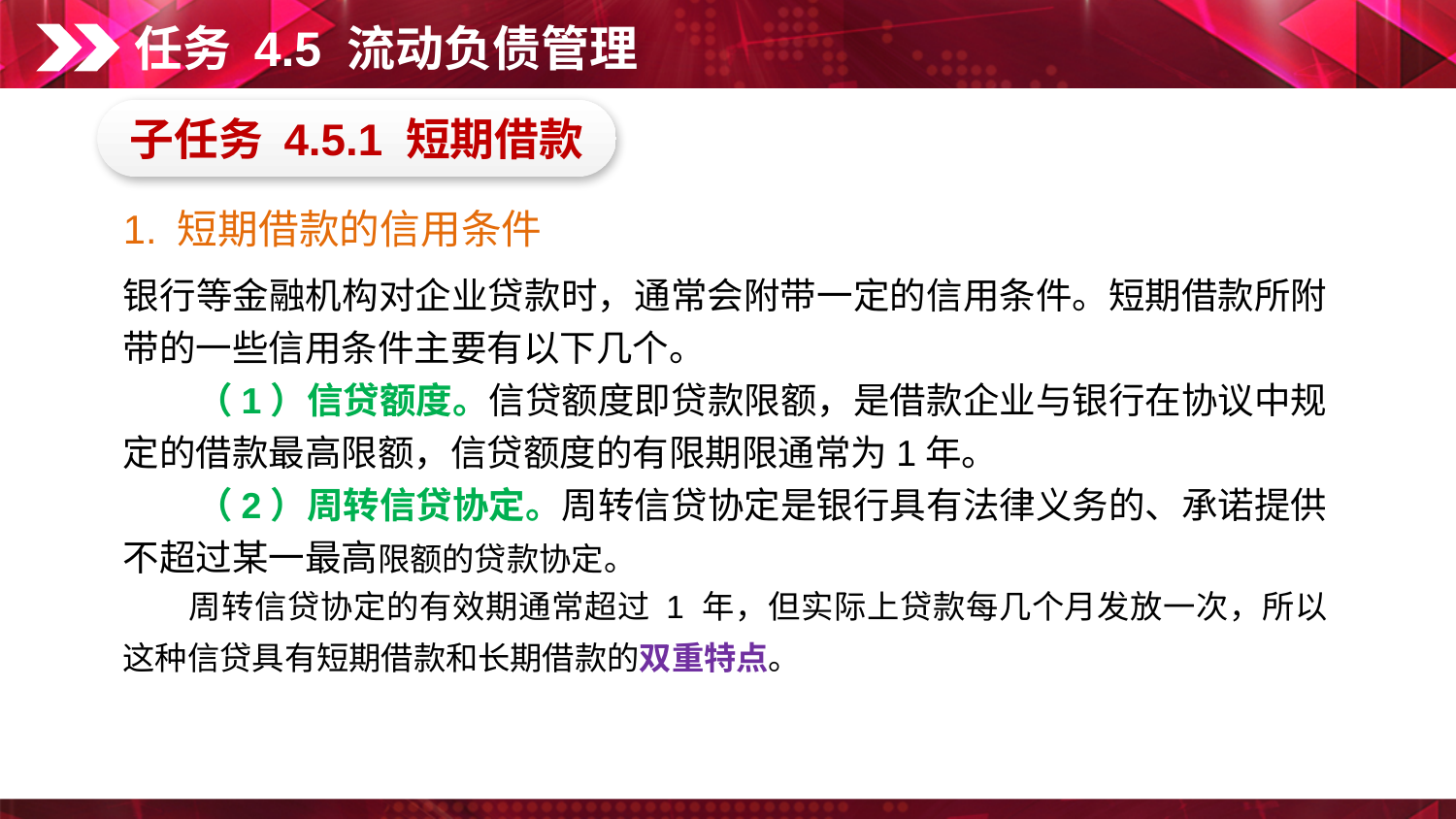

任务 4.5 流动负债管理

子任务 4.5.1 短期借款
1. 短期借款的信用条件
银行等金融机构对企业贷款时，通常会附带一定的信用条件。短期借款所附带的一些信用条件主要有以下几个。
　　（1）信贷额度。信贷额度即贷款限额，是借款企业与银行在协议中规定的借款最高限额，信贷额度的有限期限通常为1年。
　　（2）周转信贷协定。周转信贷协定是银行具有法律义务的、承诺提供不超过某一最高限额的贷款协定。
　　周转信贷协定的有效期通常超过 1 年，但实际上贷款每几个月发放一次，所以这种信贷具有短期借款和长期借款的双重特点。